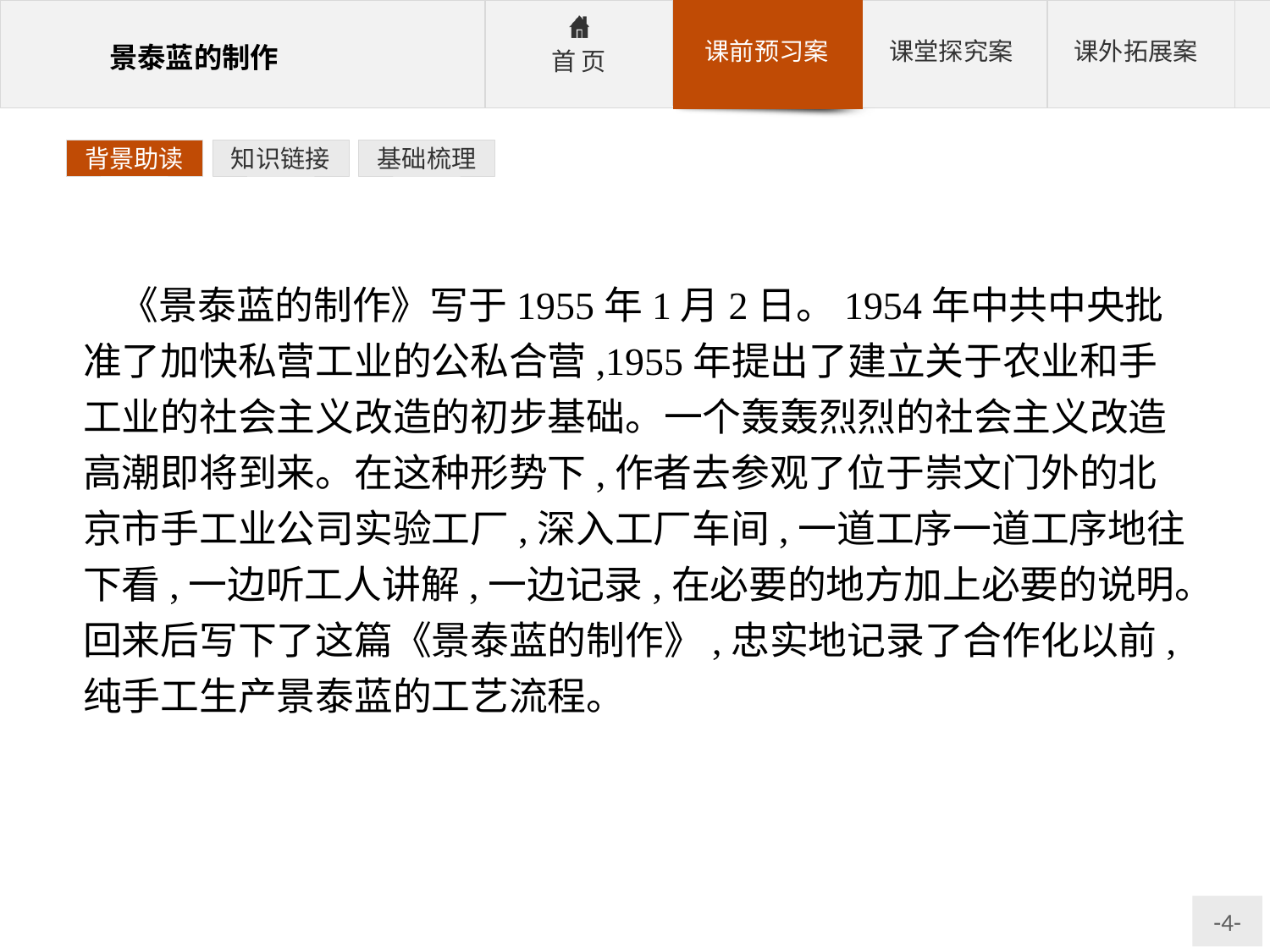

背景助读
知识链接
基础梳理
《景泰蓝的制作》写于1955年1月2日。1954年中共中央批准了加快私营工业的公私合营,1955年提出了建立关于农业和手工业的社会主义改造的初步基础。一个轰轰烈烈的社会主义改造高潮即将到来。在这种形势下,作者去参观了位于崇文门外的北京市手工业公司实验工厂,深入工厂车间,一道工序一道工序地往下看,一边听工人讲解,一边记录,在必要的地方加上必要的说明。回来后写下了这篇《景泰蓝的制作》,忠实地记录了合作化以前,纯手工生产景泰蓝的工艺流程。